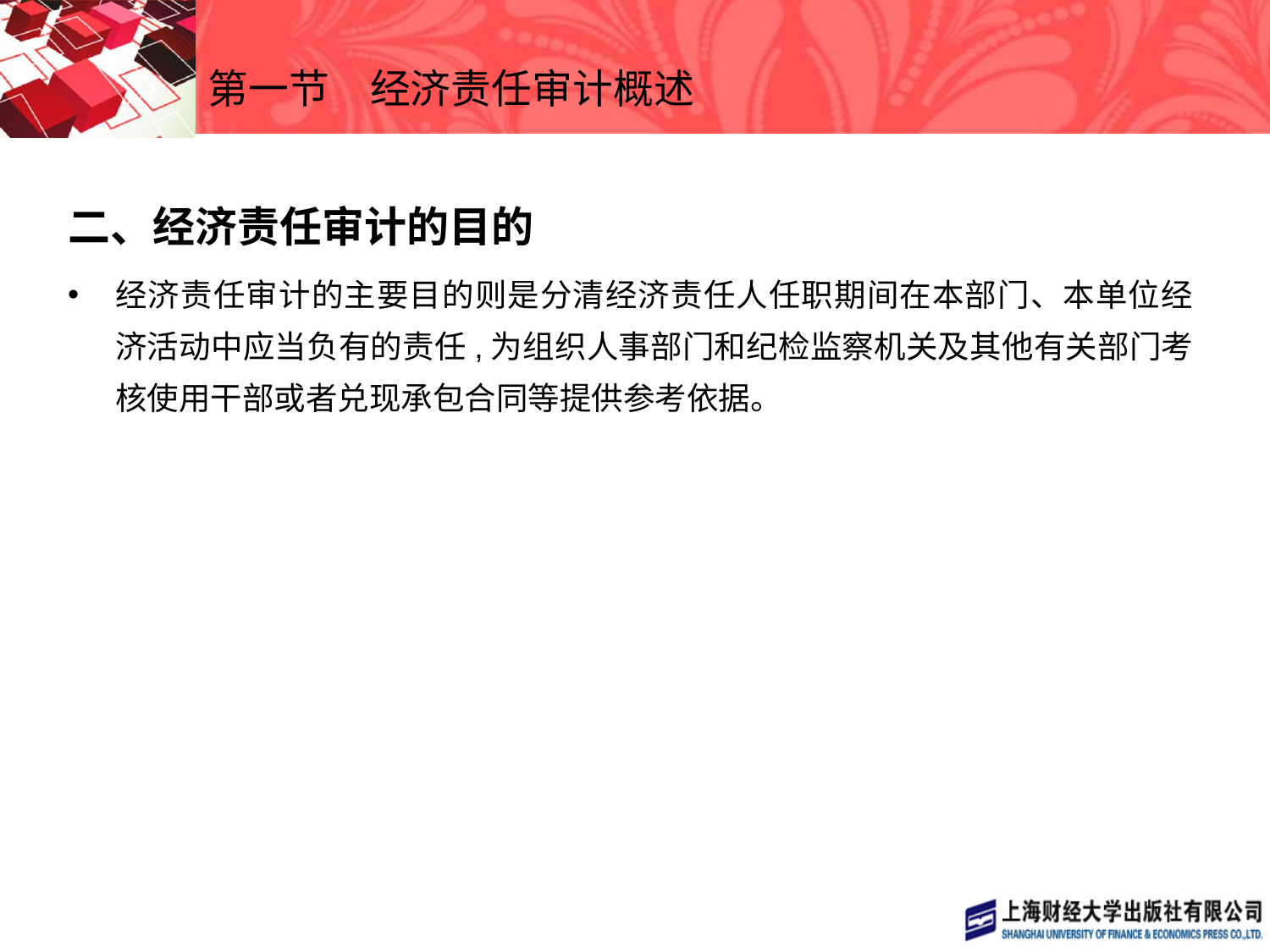

# 第一节　经济责任审计概述
二、经济责任审计的目的
经济责任审计的主要目的则是分清经济责任人任职期间在本部门、本单位经济活动中应当负有的责任,为组织人事部门和纪检监察机关及其他有关部门考核使用干部或者兑现承包合同等提供参考依据。